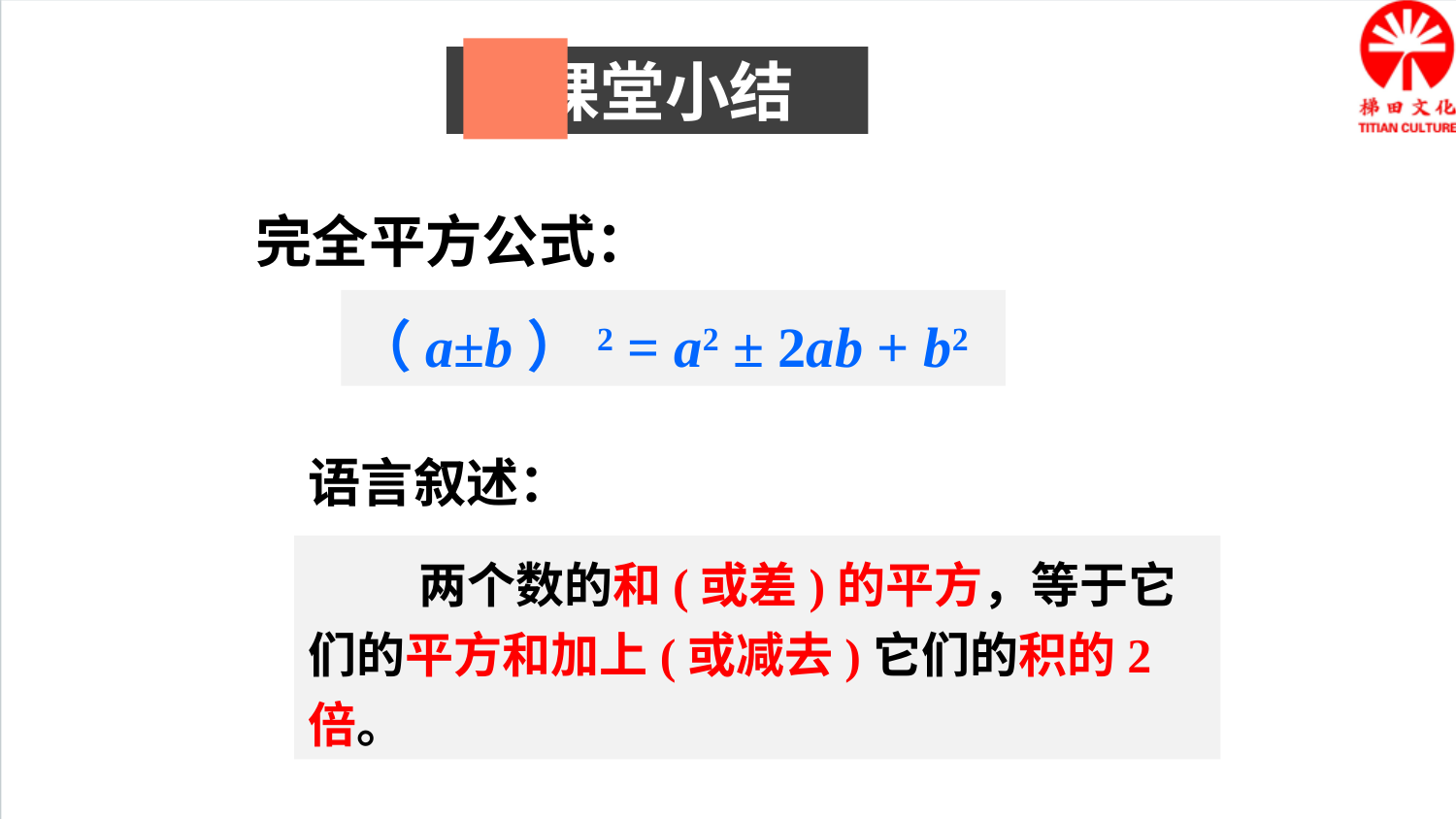

课堂小结
完全平方公式：
（a±b）2 = a2 ± 2ab + b2
语言叙述：
         两个数的和(或差)的平方，等于它们的平方和加上(或减去)它们的积的2倍。